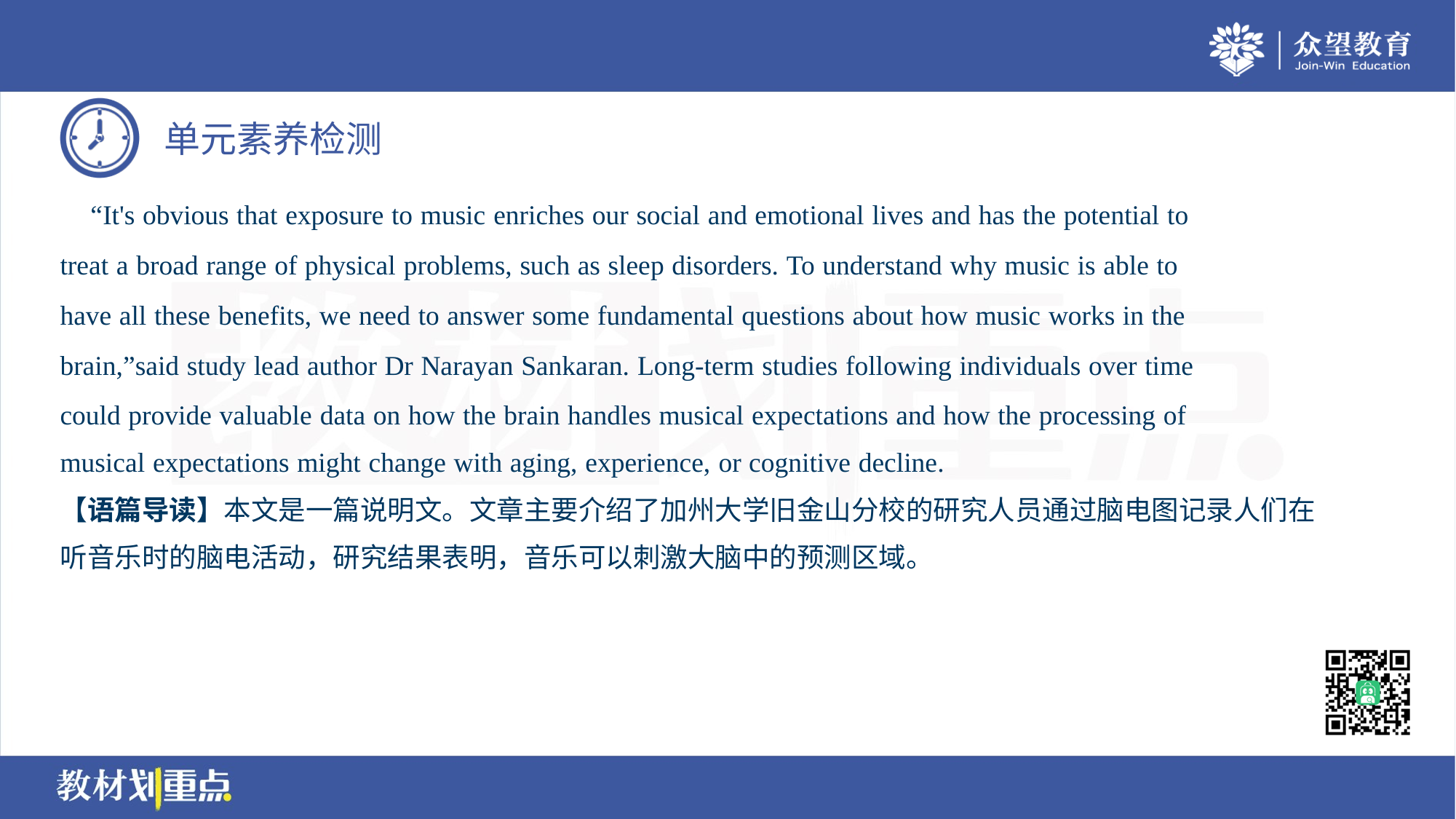

“It's obvious that exposure to music enriches our social and emotional lives and has the potential to
treat a broad range of physical problems, such as sleep disorders. To understand why music is able to
have all these benefits, we need to answer some fundamental questions about how music works in the
brain,”said study lead author Dr Narayan Sankaran. Long-term studies following individuals over time
could provide valuable data on how the brain handles musical expectations and how the processing of
musical expectations might change with aging, experience, or cognitive decline.
【语篇导读】本文是一篇说明文。文章主要介绍了加州大学旧金山分校的研究人员通过脑电图记录人们在
听音乐时的脑电活动，研究结果表明，音乐可以刺激大脑中的预测区域。